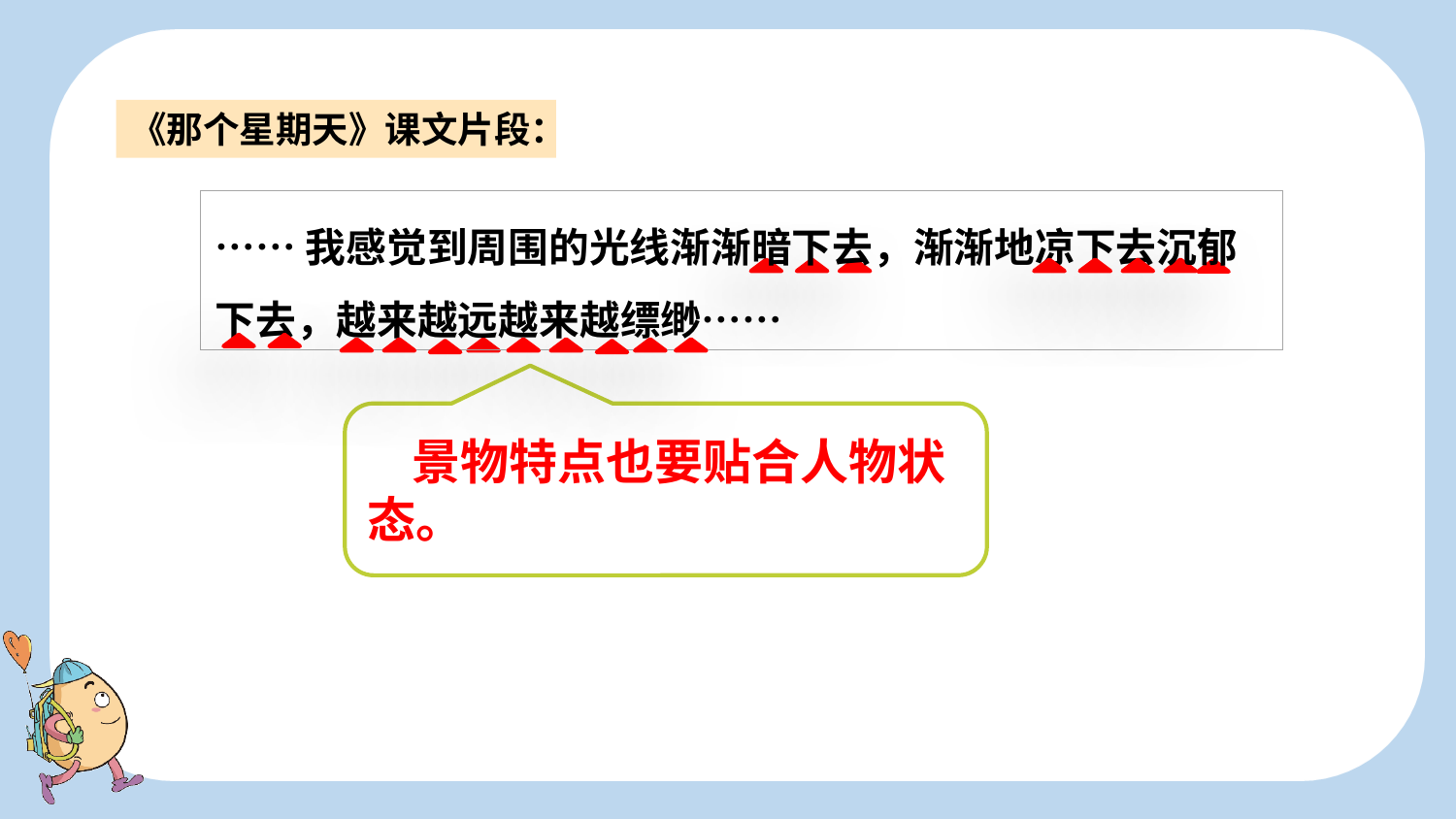

《那个星期天》课文片段：
……我感觉到周围的光线渐渐暗下去，渐渐地凉下去沉郁下去，越来越远越来越缥缈……

   景物特点也要贴合人物状态。